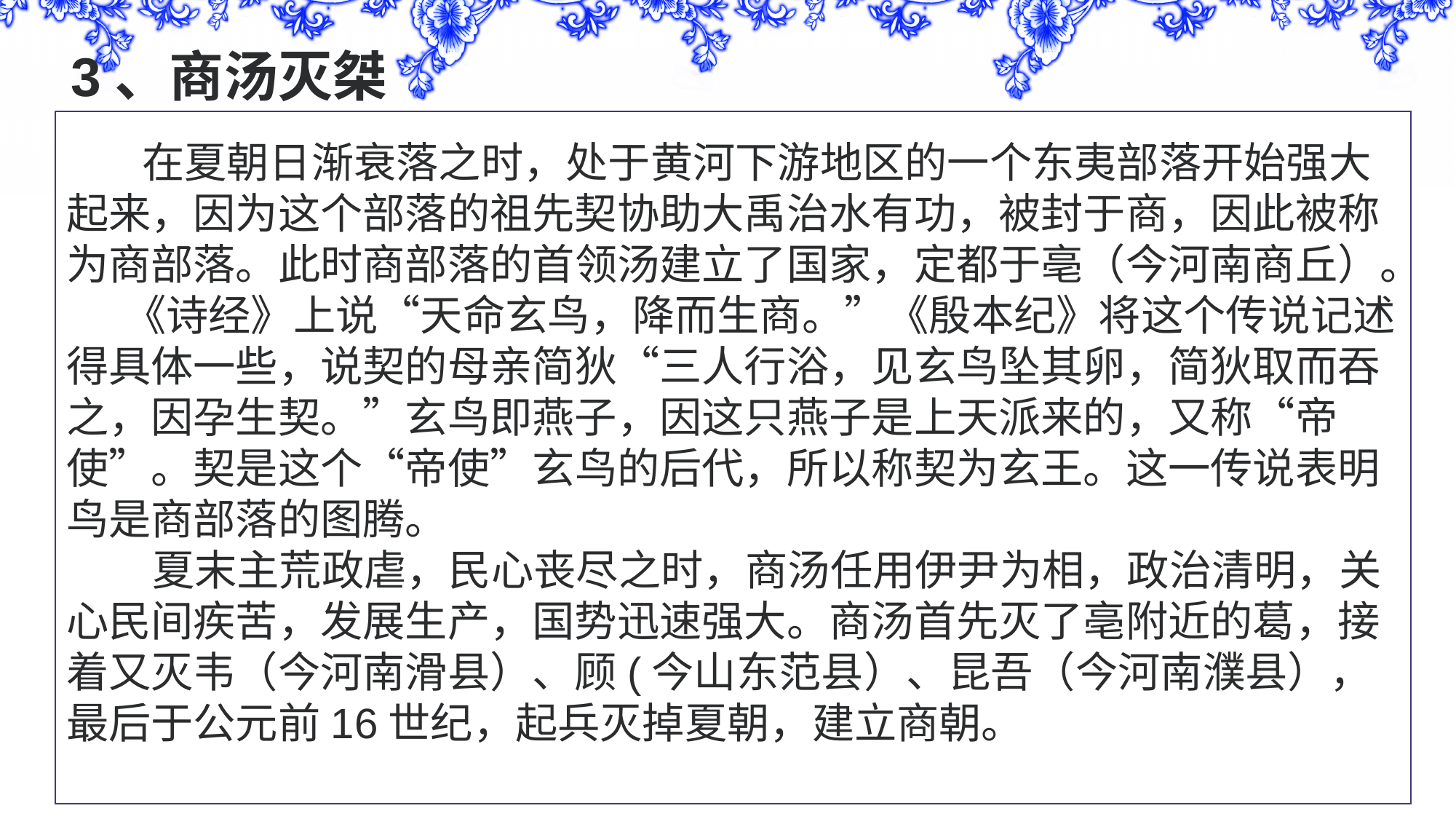

# 3、商汤灭桀
         在夏朝日渐衰落之时，处于黄河下游地区的一个东夷部落开始强大起来，因为这个部落的祖先契协助大禹治水有功，被封于商，因此被称为商部落。此时商部落的首领汤建立了国家，定都于亳（今河南商丘）。
     《诗经》上说“天命玄鸟，降而生商。”《殷本纪》将这个传说记述得具体一些，说契的母亲简狄“三人行浴，见玄鸟坠其卵，简狄取而吞之，因孕生契。”玄鸟即燕子，因这只燕子是上天派来的，又称“帝使”。契是这个“帝使”玄鸟的后代，所以称契为玄王。这一传说表明鸟是商部落的图腾。
        夏末主荒政虐，民心丧尽之时，商汤任用伊尹为相，政治清明，关心民间疾苦，发展生产，国势迅速强大。商汤首先灭了亳附近的葛，接着又灭韦（今河南滑县）、顾(今山东范县）、昆吾（今河南濮县），最后于公元前16世纪，起兵灭掉夏朝，建立商朝。

        桀统治残暴，穷奢极欲。他为一己私欲不惜发动战争；耗尽国家财力修筑倾宫、瑶台寻欢作乐；还作酒池聚集3000人酗酒……
    桀还自比太阳，说什么太阳不会熄灭他就不会灭亡。人民不堪忍受，发出“这个太阳什么时候死啊，我愿和他一块死！”的诅咒。